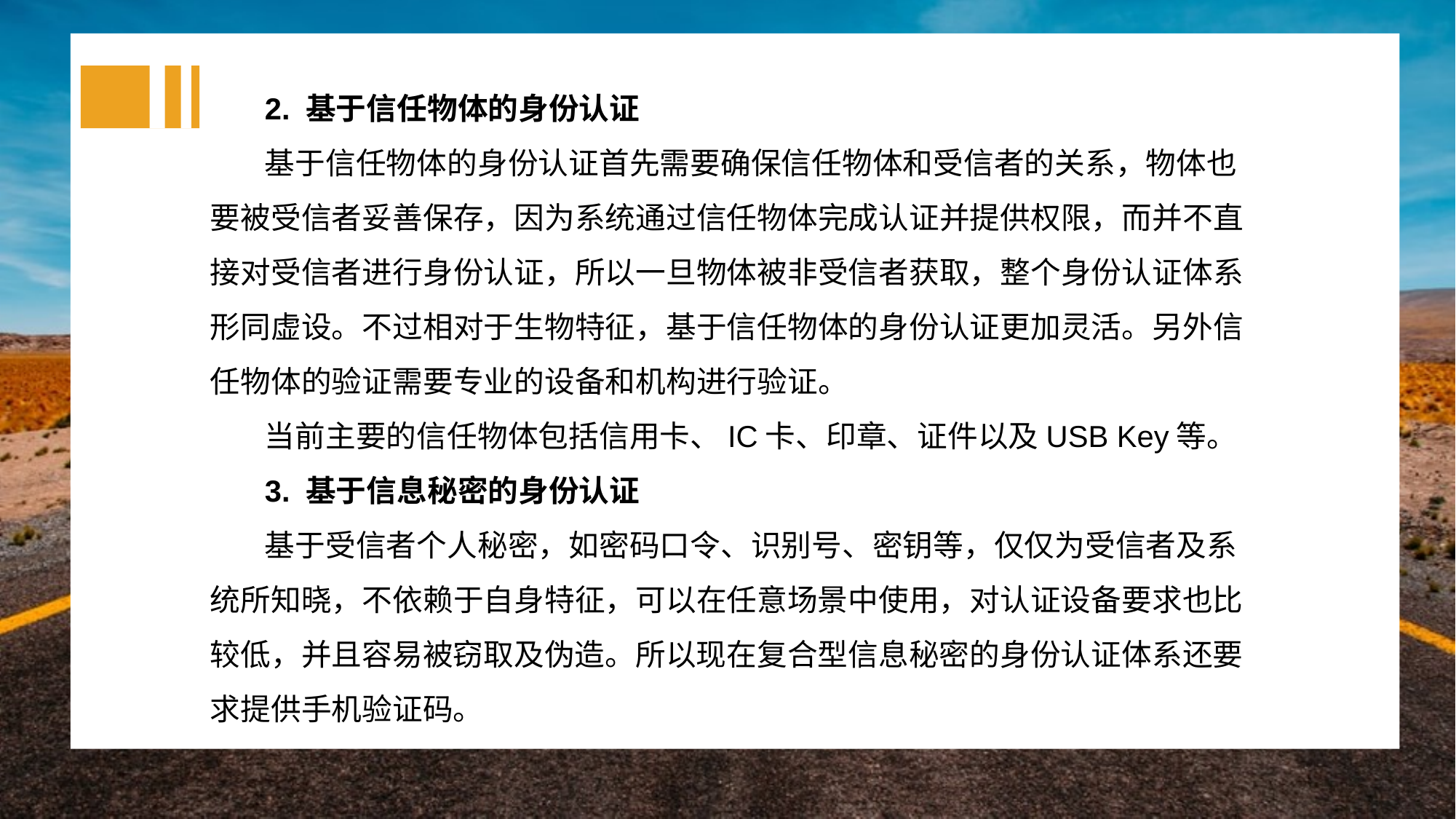

2. 基于信任物体的身份认证
基于信任物体的身份认证首先需要确保信任物体和受信者的关系，物体也要被受信者妥善保存，因为系统通过信任物体完成认证并提供权限，而并不直接对受信者进行身份认证，所以一旦物体被非受信者获取，整个身份认证体系形同虚设。不过相对于生物特征，基于信任物体的身份认证更加灵活。另外信任物体的验证需要专业的设备和机构进行验证。
当前主要的信任物体包括信用卡、IC卡、印章、证件以及USB Key等。
3. 基于信息秘密的身份认证
基于受信者个人秘密，如密码口令、识别号、密钥等，仅仅为受信者及系统所知晓，不依赖于自身特征，可以在任意场景中使用，对认证设备要求也比较低，并且容易被窃取及伪造。所以现在复合型信息秘密的身份认证体系还要求提供手机验证码。